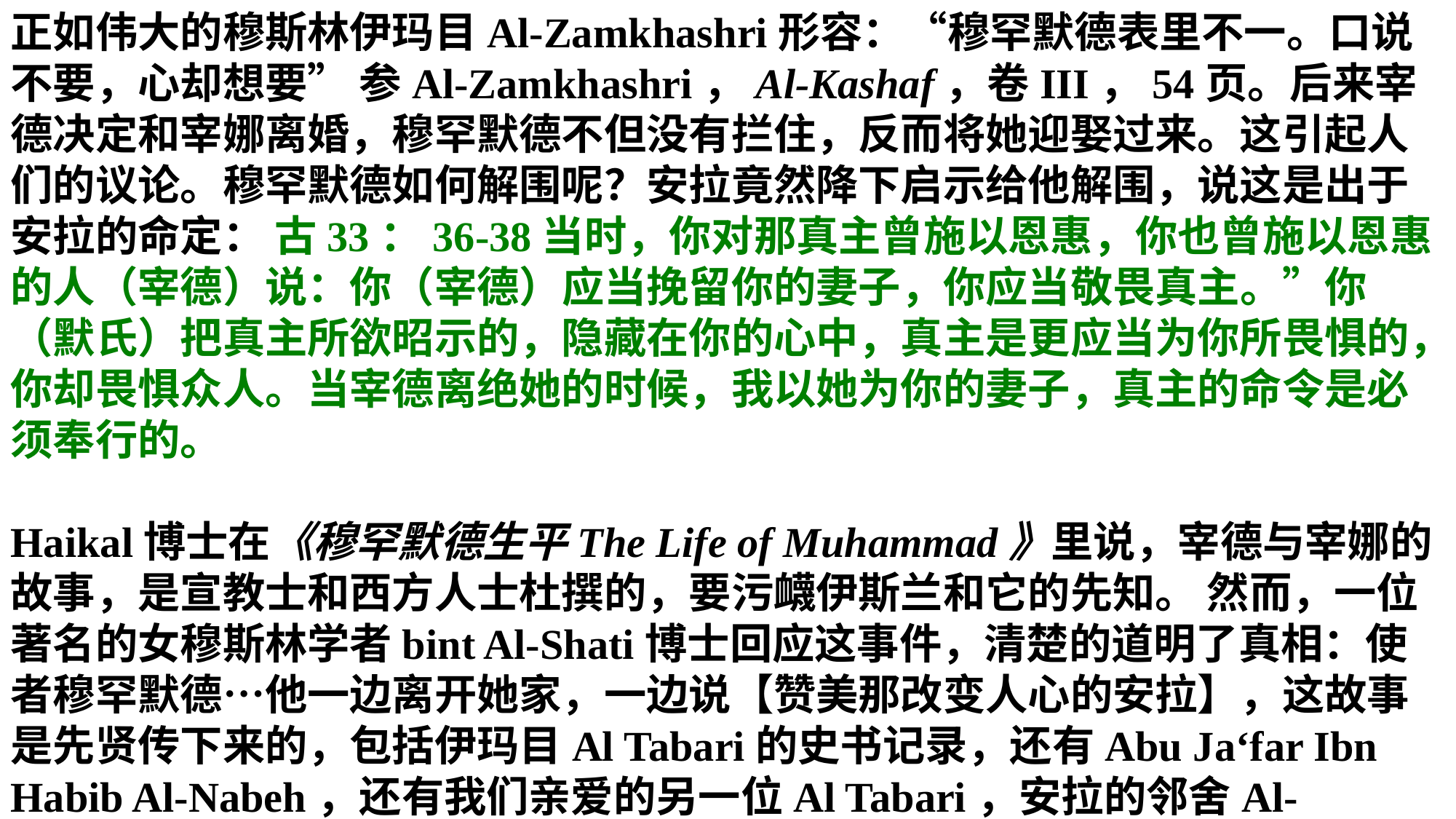

正如伟大的穆斯林伊玛目Al-Zamkhashri形容：“穆罕默德表里不一。口说不要，心却想要” 参Al-Zamkhashri，Al-Kashaf，卷III，54页。后来宰德决定和宰娜离婚，穆罕默德不但没有拦住，反而将她迎娶过来。这引起人们的议论。穆罕默德如何解围呢？安拉竟然降下启示给他解围，说这是出于安拉的命定： 古33：36-38当时，你对那真主曾施以恩惠，你也曾施以恩惠的人（宰德）说：你（宰德）应当挽留你的妻子，你应当敬畏真主。”你（默氏）把真主所欲昭示的，隐藏在你的心中，真主是更应当为你所畏惧的，你却畏惧众人。当宰德离绝她的时候，我以她为你的妻子，真主的命令是必须奉行的。

Haikal博士在《穆罕默德生平The Life of Muhammad》里说，宰德与宰娜的故事，是宣教士和西方人士杜撰的，要污衊伊斯兰和它的先知。 然而，一位著名的女穆斯林学者bint Al-Shati博士回应这事件，清楚的道明了真相：使者穆罕默德…他一边离开她家，一边说【赞美那改变人心的安拉】，这故事是先贤传下来的，包括伊玛目Al Tabari的史书记录，还有Abu Ja‘far Ibn Habib Al-Nabeh，还有我们亲爱的另一位Al Tabari，安拉的邻舍Al-Zamkhashri。先贤传说这故事，是比穆斯林对上十字军还早。